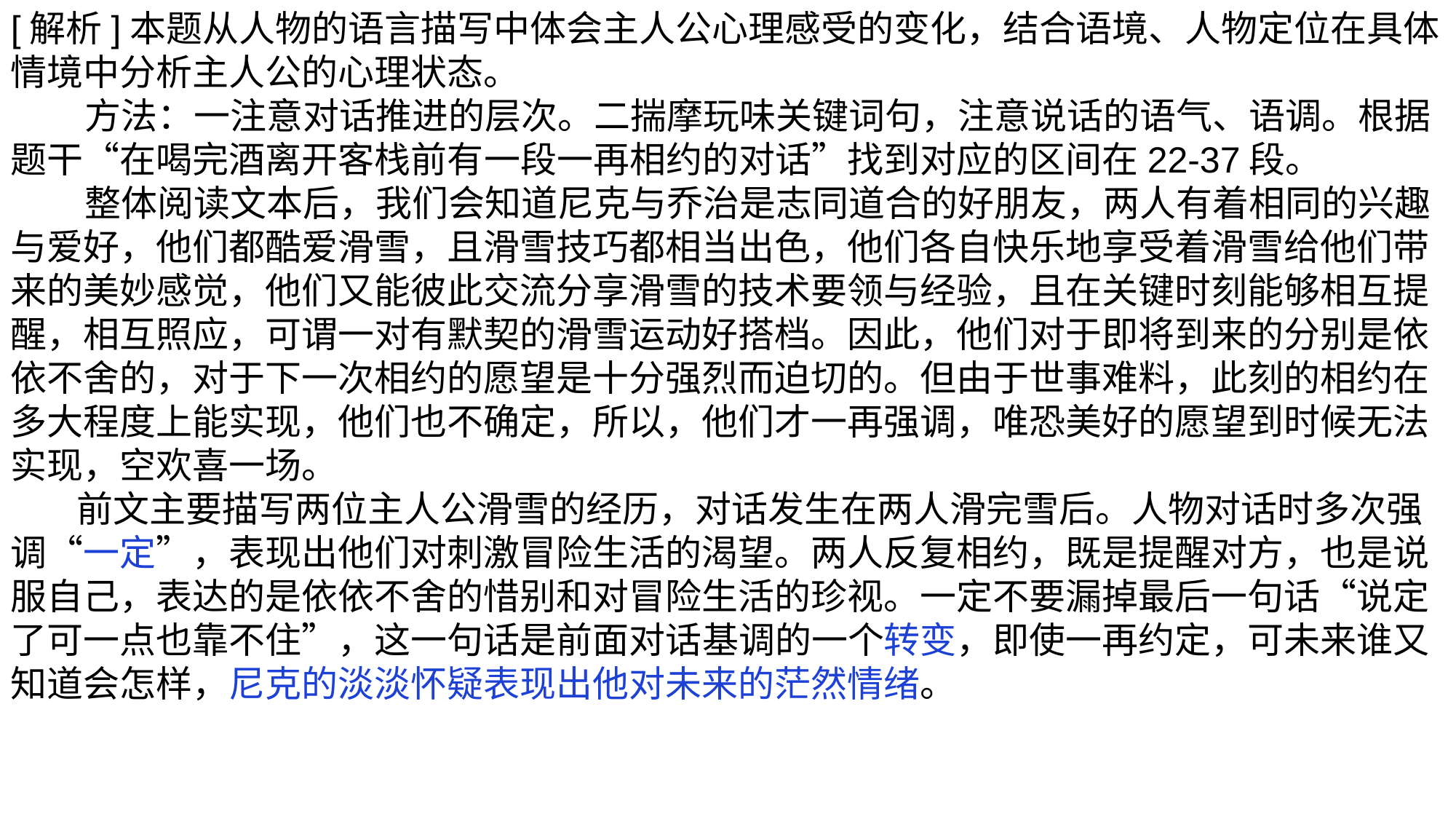

[解析]本题从人物的语言描写中体会主人公心理感受的变化，结合语境、人物定位在具体情境中分析主人公的心理状态。
        方法：一注意对话推进的层次。二揣摩玩味关键词句，注意说话的语气、语调。根据题干“在喝完酒离开客栈前有一段一再相约的对话”找到对应的区间在22-37段。
        整体阅读文本后，我们会知道尼克与乔治是志同道合的好朋友，两人有着相同的兴趣与爱好，他们都酷爱滑雪，且滑雪技巧都相当出色，他们各自快乐地享受着滑雪给他们带来的美妙感觉，他们又能彼此交流分享滑雪的技术要领与经验，且在关键时刻能够相互提醒，相互照应，可谓一对有默契的滑雪运动好搭档。因此，他们对于即将到来的分别是依依不舍的，对于下一次相约的愿望是十分强烈而迫切的。但由于世事难料，此刻的相约在多大程度上能实现，他们也不确定，所以，他们才一再强调，唯恐美好的愿望到时候无法实现，空欢喜一场。
       前文主要描写两位主人公滑雪的经历，对话发生在两人滑完雪后。人物对话时多次强调“一定”，表现出他们对刺激冒险生活的渴望。两人反复相约，既是提醒对方，也是说服自己，表达的是依依不舍的惜别和对冒险生活的珍视。一定不要漏掉最后一句话“说定了可一点也靠不住”，这一句话是前面对话基调的一个转变，即使一再约定，可未来谁又知道会怎样，尼克的淡淡怀疑表现出他对未来的茫然情绪。